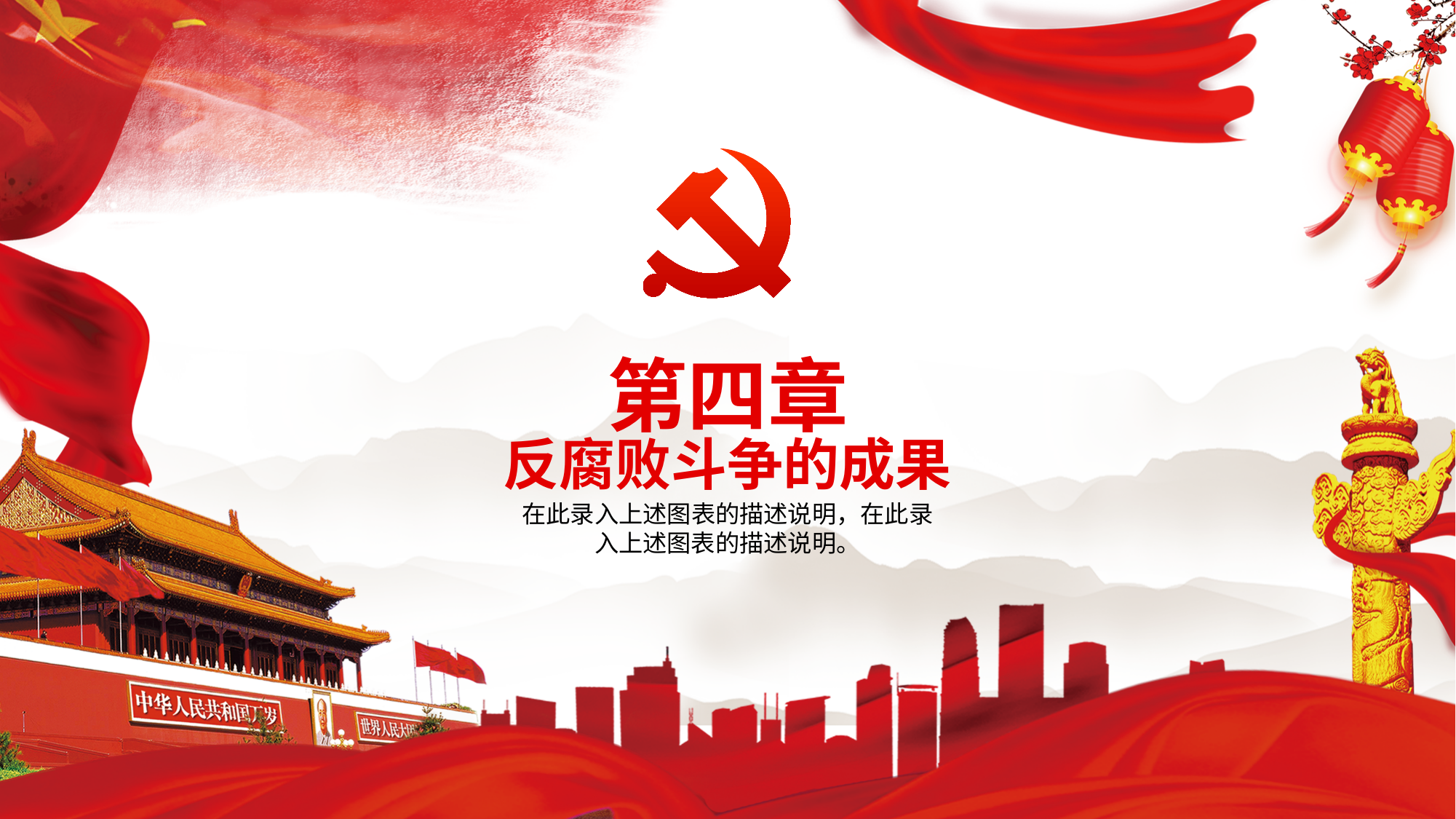

第四章
反腐败斗争的成果
在此录入上述图表的描述说明，在此录
入上述图表的描述说明。